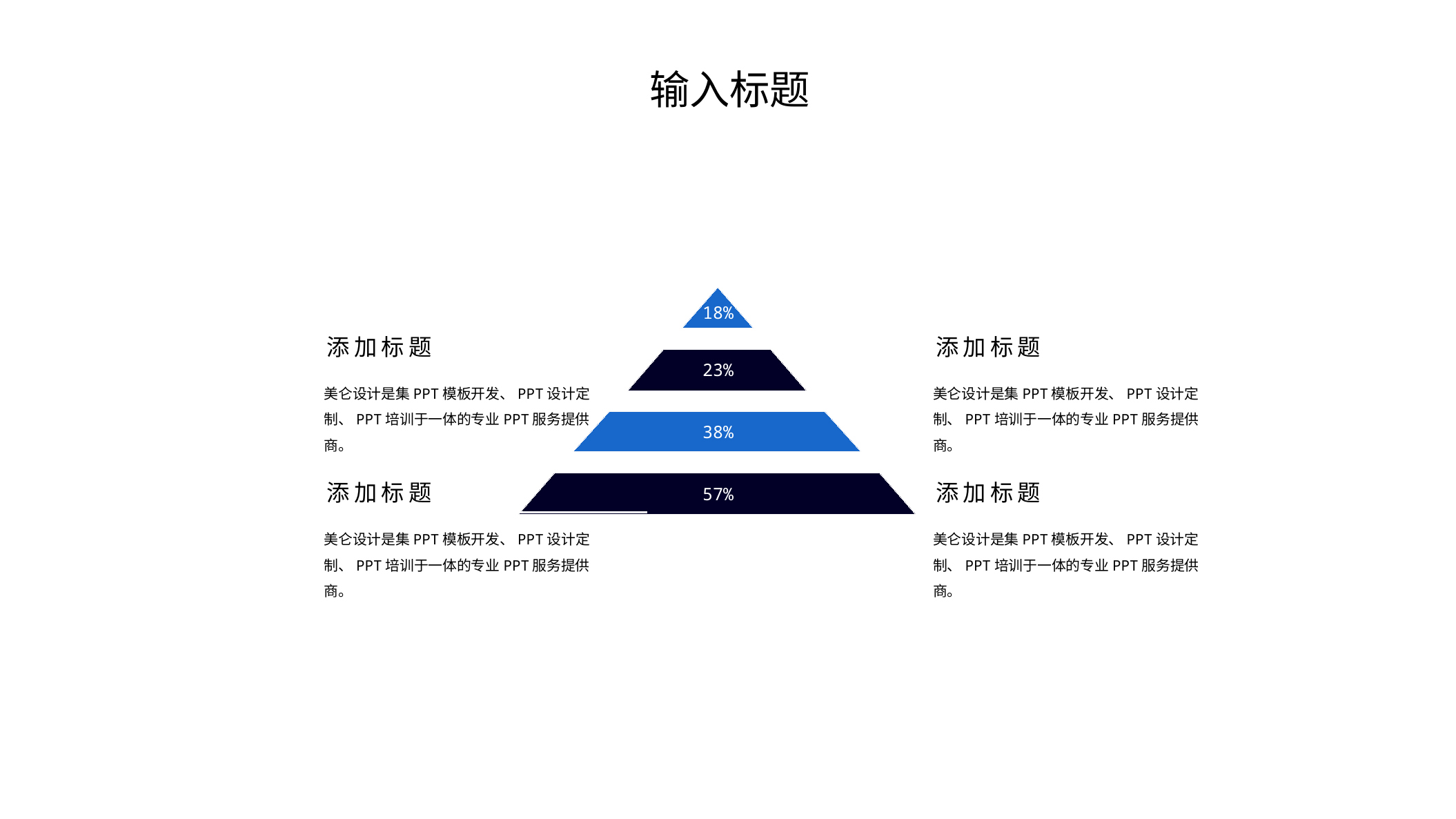

输入标题

18%
添加标题
美仑设计是集PPT模板开发、PPT设计定制、PPT培训于一体的专业PPT服务提供商。
添加标题
美仑设计是集PPT模板开发、PPT设计定制、PPT培训于一体的专业PPT服务提供商。

23%

38%

57%
添加标题
美仑设计是集PPT模板开发、PPT设计定制、PPT培训于一体的专业PPT服务提供商。
添加标题
美仑设计是集PPT模板开发、PPT设计定制、PPT培训于一体的专业PPT服务提供商。